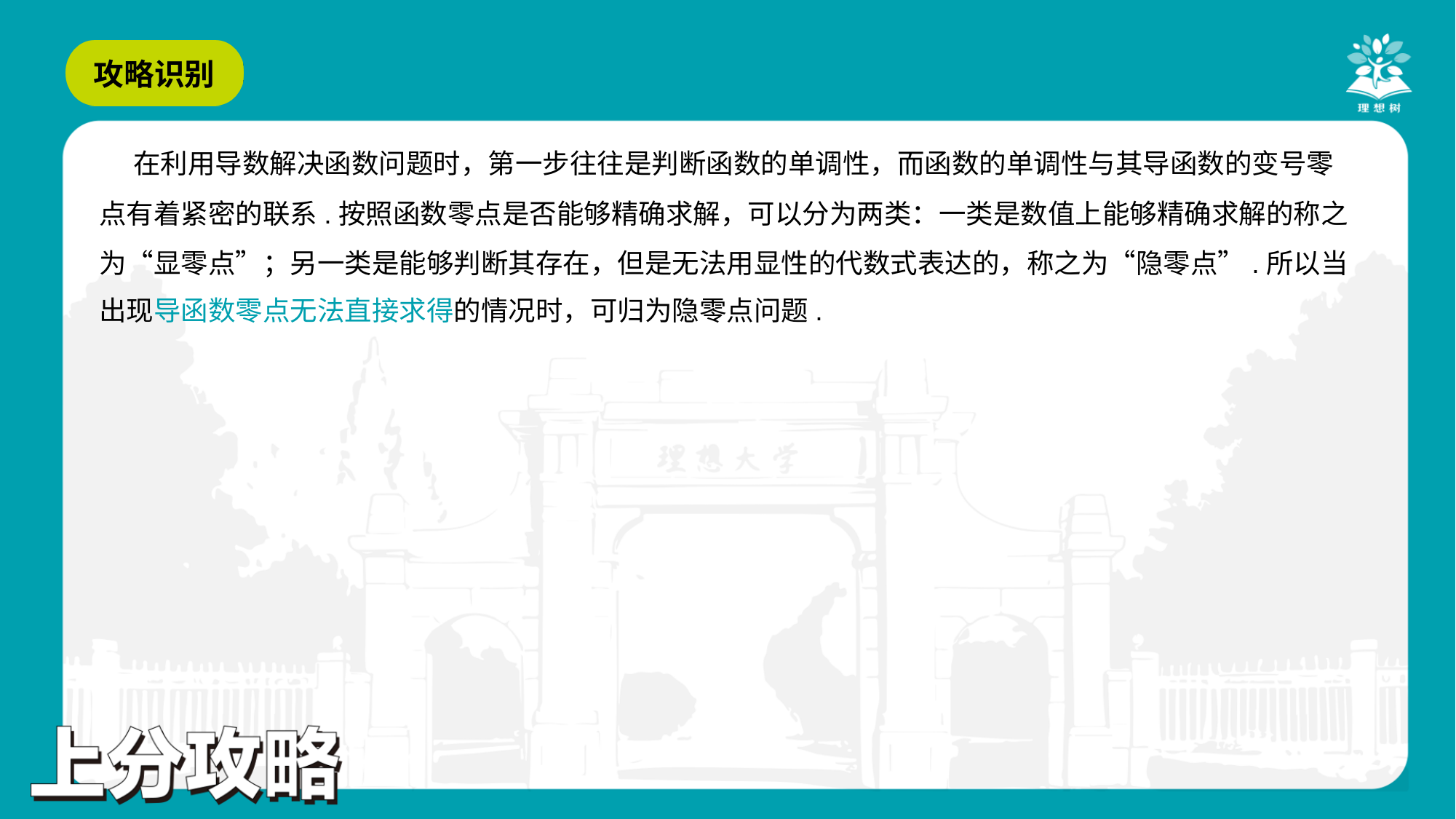

在利用导数解决函数问题时，第一步往往是判断函数的单调性，而函数的单调性与其导函数的变号零
点有着紧密的联系.按照函数零点是否能够精确求解，可以分为两类：一类是数值上能够精确求解的称之
为“显零点”；另一类是能够判断其存在，但是无法用显性的代数式表达的，称之为“隐零点”.所以当
出现导函数零点无法直接求得的情况时，可归为隐零点问题.